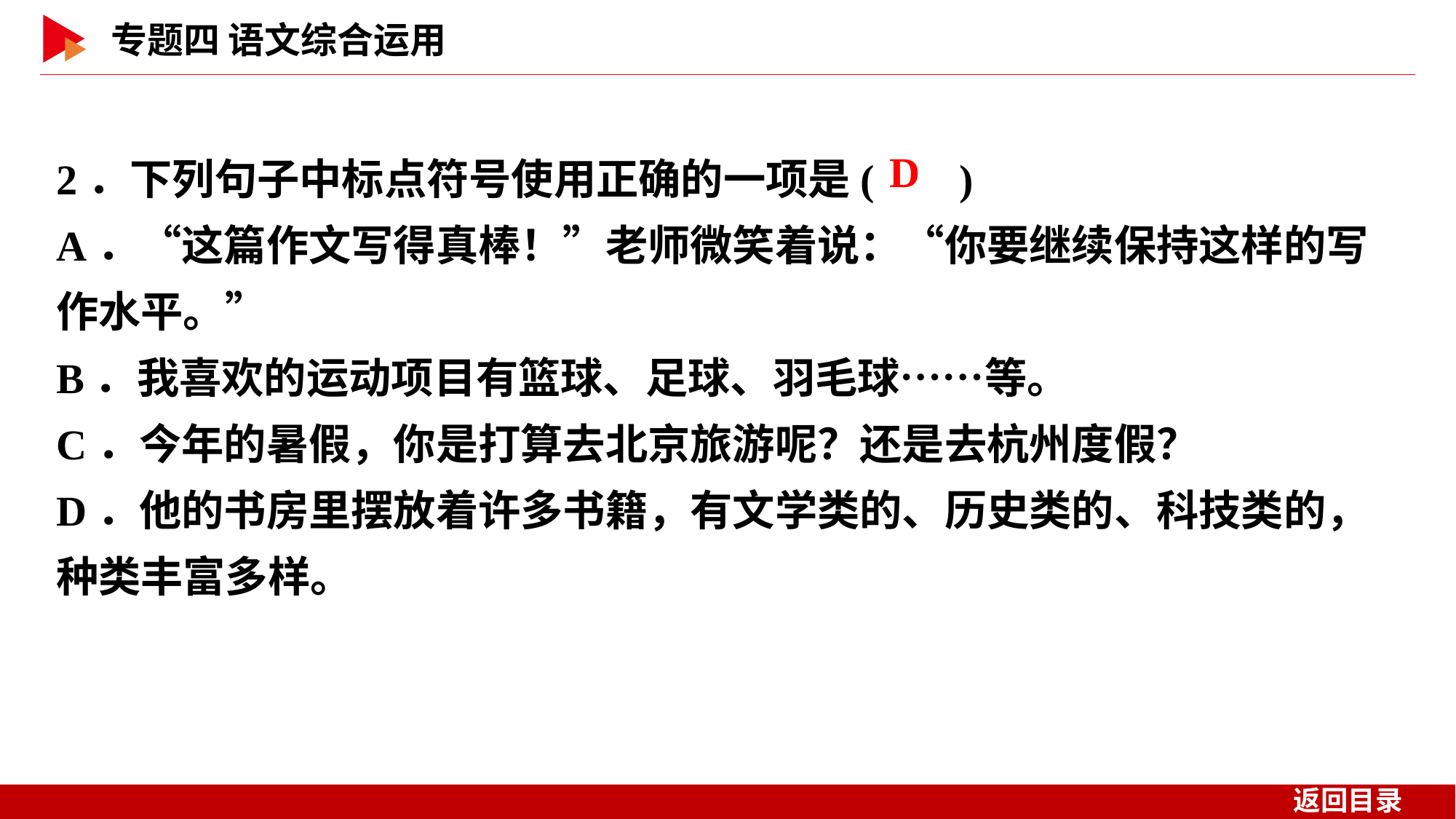

2．下列句子中标点符号使用正确的一项是(        )
A．“这篇作文写得真棒！”老师微笑着说：“你要继续保持这样的写作水平。”
B．我喜欢的运动项目有篮球、足球、羽毛球……等。
C．今年的暑假，你是打算去北京旅游呢？还是去杭州度假？
D．他的书房里摆放着许多书籍，有文学类的、历史类的、科技类的，种类丰富多样。
   D